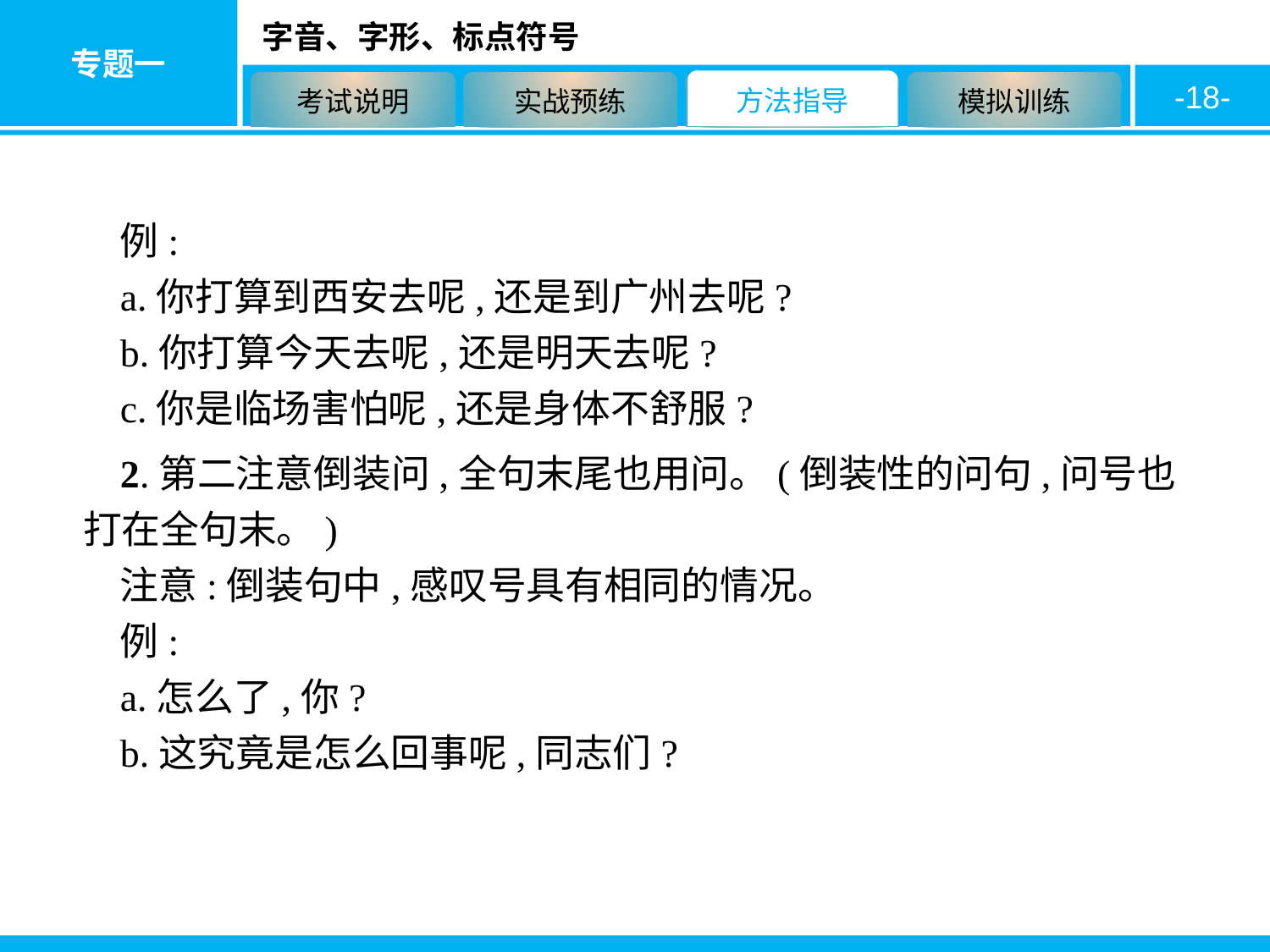

-18-
例:
a.你打算到西安去呢,还是到广州去呢?
b.你打算今天去呢,还是明天去呢?
c.你是临场害怕呢,还是身体不舒服?
2.第二注意倒装问,全句末尾也用问。(倒装性的问句,问号也打在全句末。)
注意:倒装句中,感叹号具有相同的情况。
例:
a.怎么了,你?
b.这究竟是怎么回事呢,同志们?